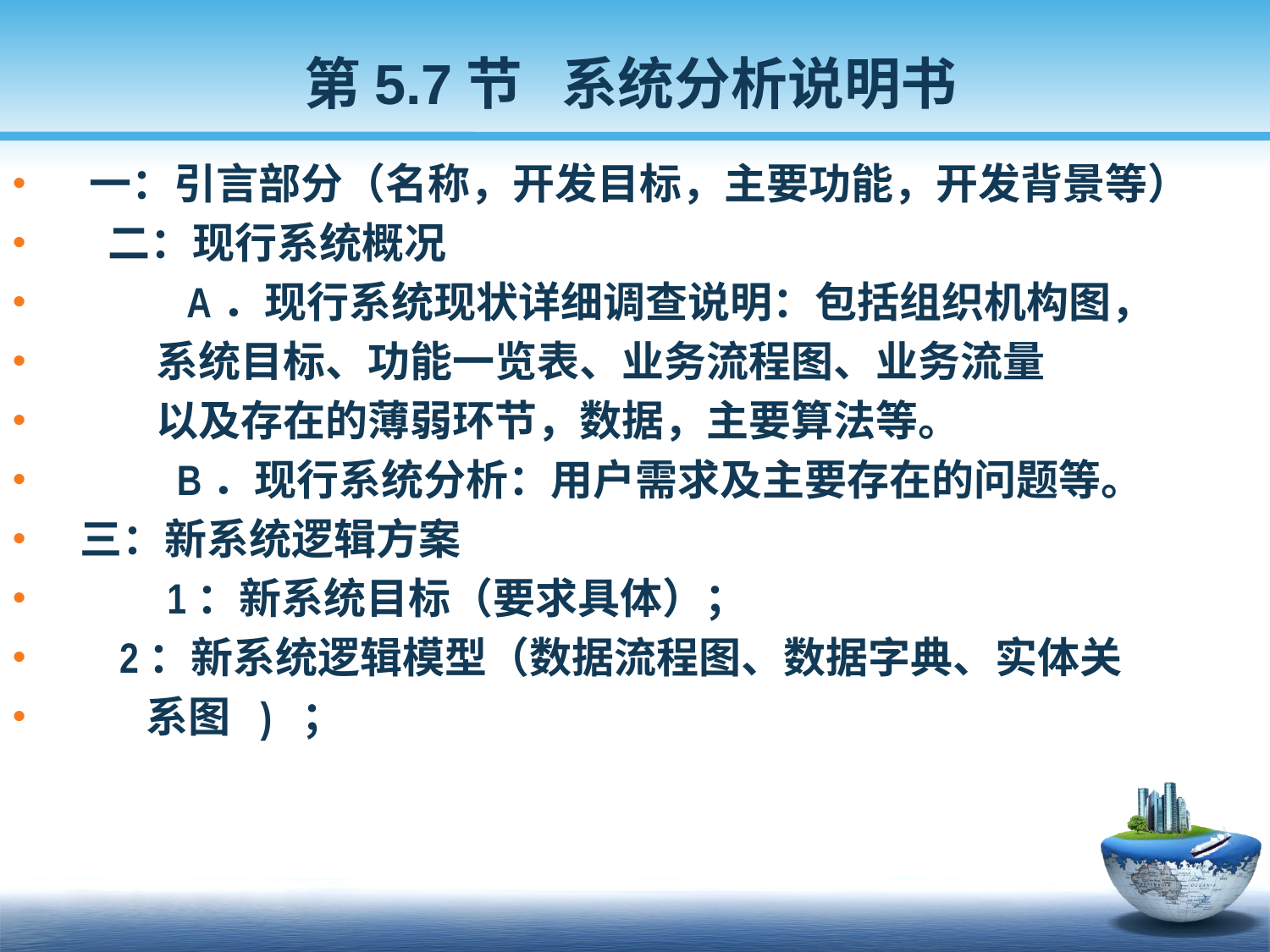

第5.7节   系统分析说明书
  一：引言部分（名称，开发目标，主要功能，开发背景等）
    二：现行系统概况
             A．现行系统现状详细调查说明：包括组织机构图，
         系统目标、功能一览表、业务流程图、业务流量
         以及存在的薄弱环节，数据，主要算法等。
            B．现行系统分析：用户需求及主要存在的问题等。
 三：新系统逻辑方案
           1：新系统目标（要求具体）；
     2：新系统逻辑模型（数据流程图、数据字典、实体关
        系图  )  ；